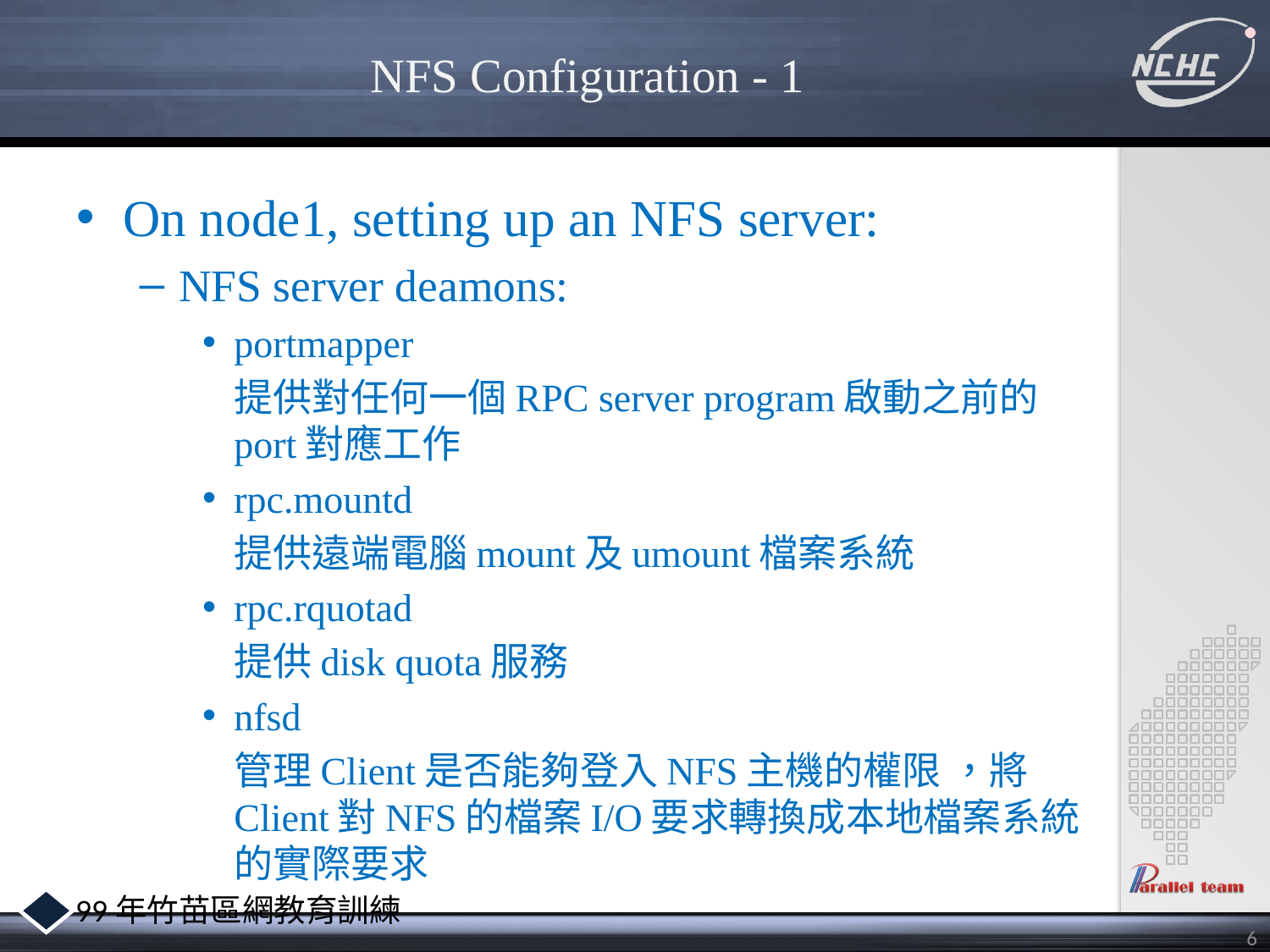

# NFS Configuration - 1
On node1, setting up an NFS server:
NFS server deamons:
portmapper
	提供對任何一個RPC server program啟動之前的port對應工作
rpc.mountd
	提供遠端電腦mount及umount檔案系統
rpc.rquotad
	提供disk quota服務
nfsd
	管理Client是否能夠登入NFS主機的權限 ，將Client對NFS的檔案I/O要求轉換成本地檔案系統的實際要求
6